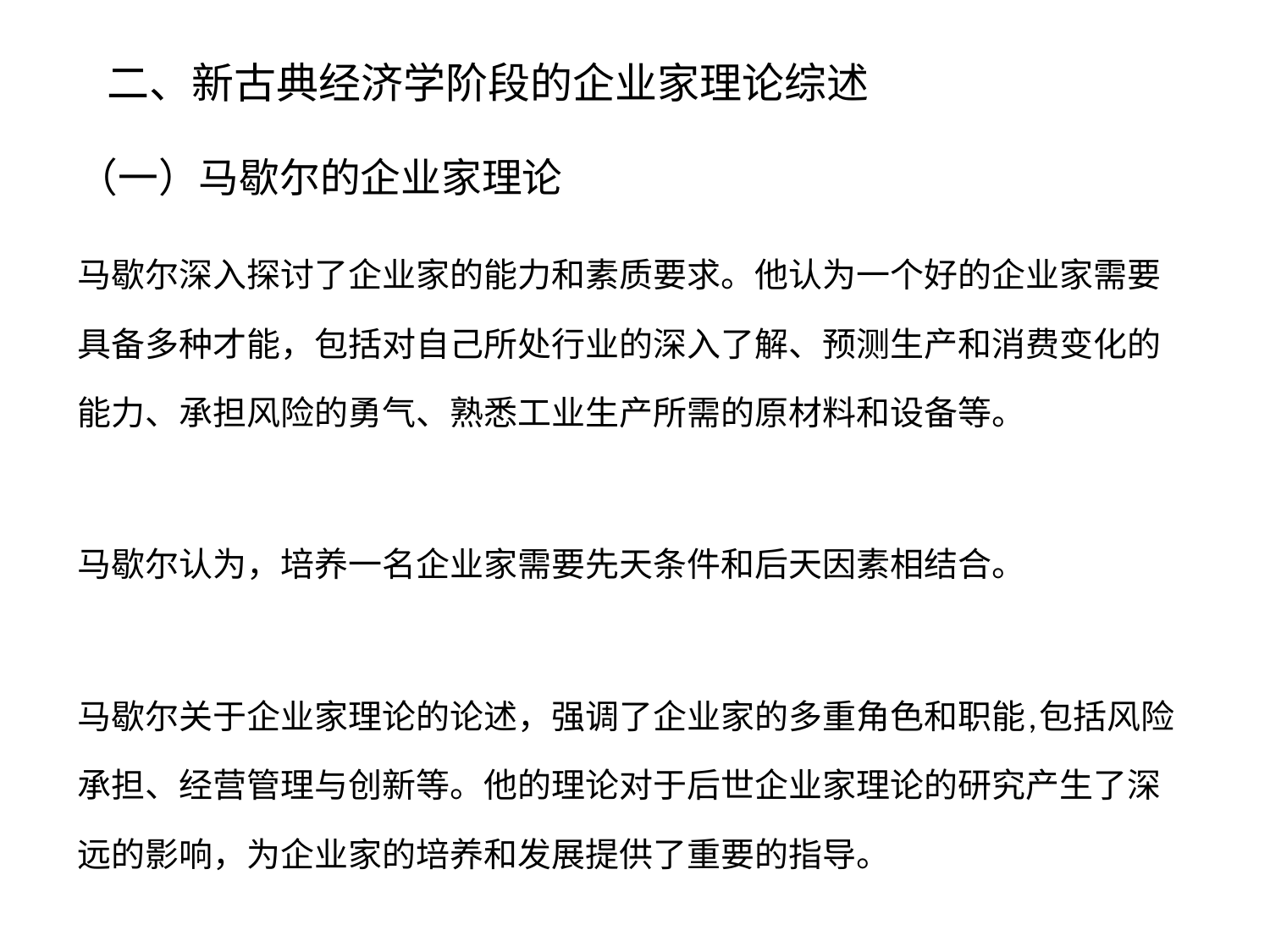

二、新古典经济学阶段的企业家理论综述
（一）马歇尔的企业家理论

马歇尔深入探讨了企业家的能力和素质要求。他认为一个好的企业家需要具备多种才能，包括对自己所处行业的深入了解、预测生产和消费变化的能力、承担风险的勇气、熟悉工业生产所需的原材料和设备等。

马歇尔认为，培养一名企业家需要先天条件和后天因素相结合。

马歇尔关于企业家理论的论述，强调了企业家的多重角色和职能,包括风险承担、经营管理与创新等。他的理论对于后世企业家理论的研究产生了深远的影响，为企业家的培养和发展提供了重要的指导。